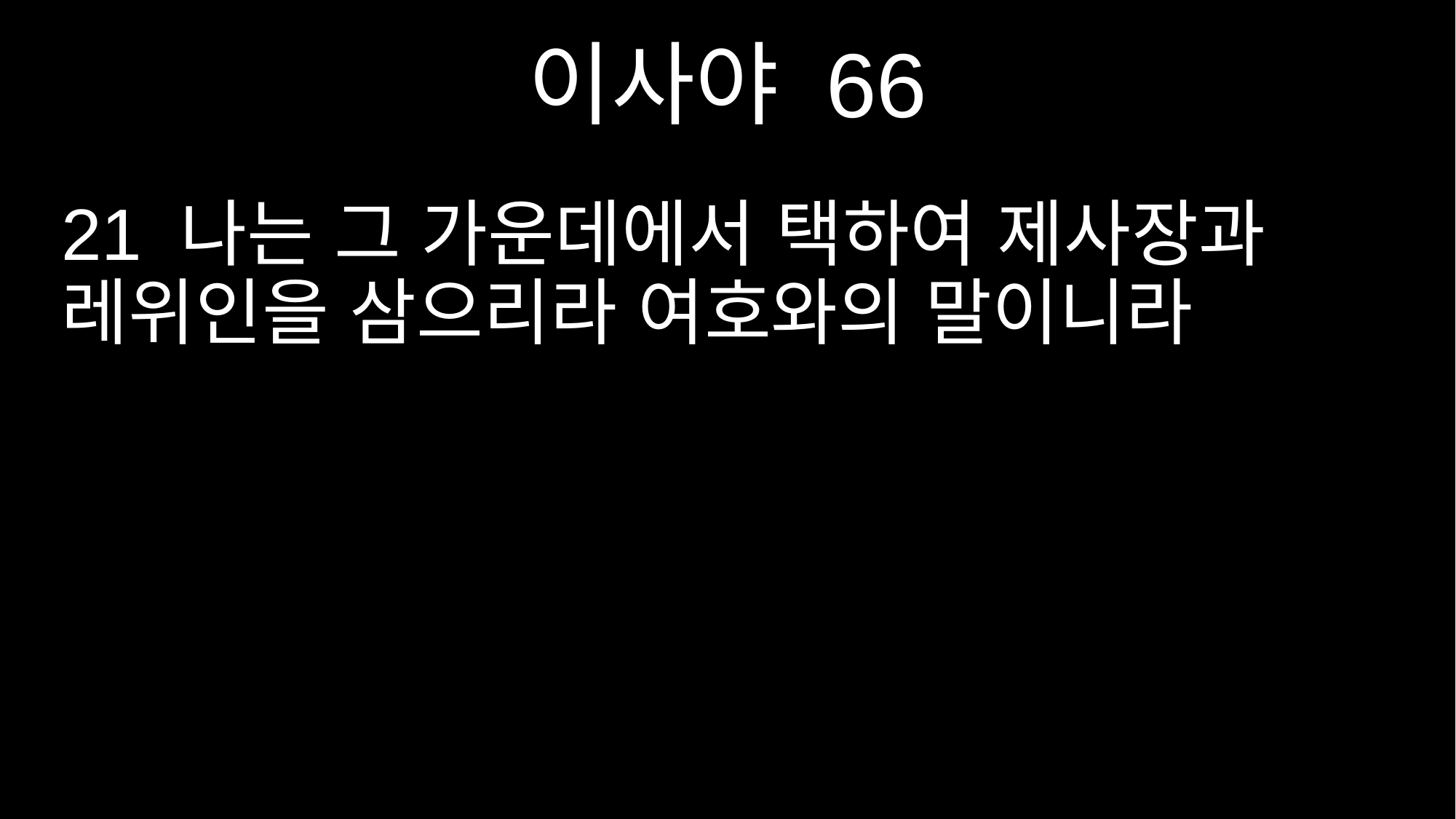

이사야 66
21 나는 그 가운데에서 택하여 제사장과 레위인을 삼으리라 여호와의 말이니라